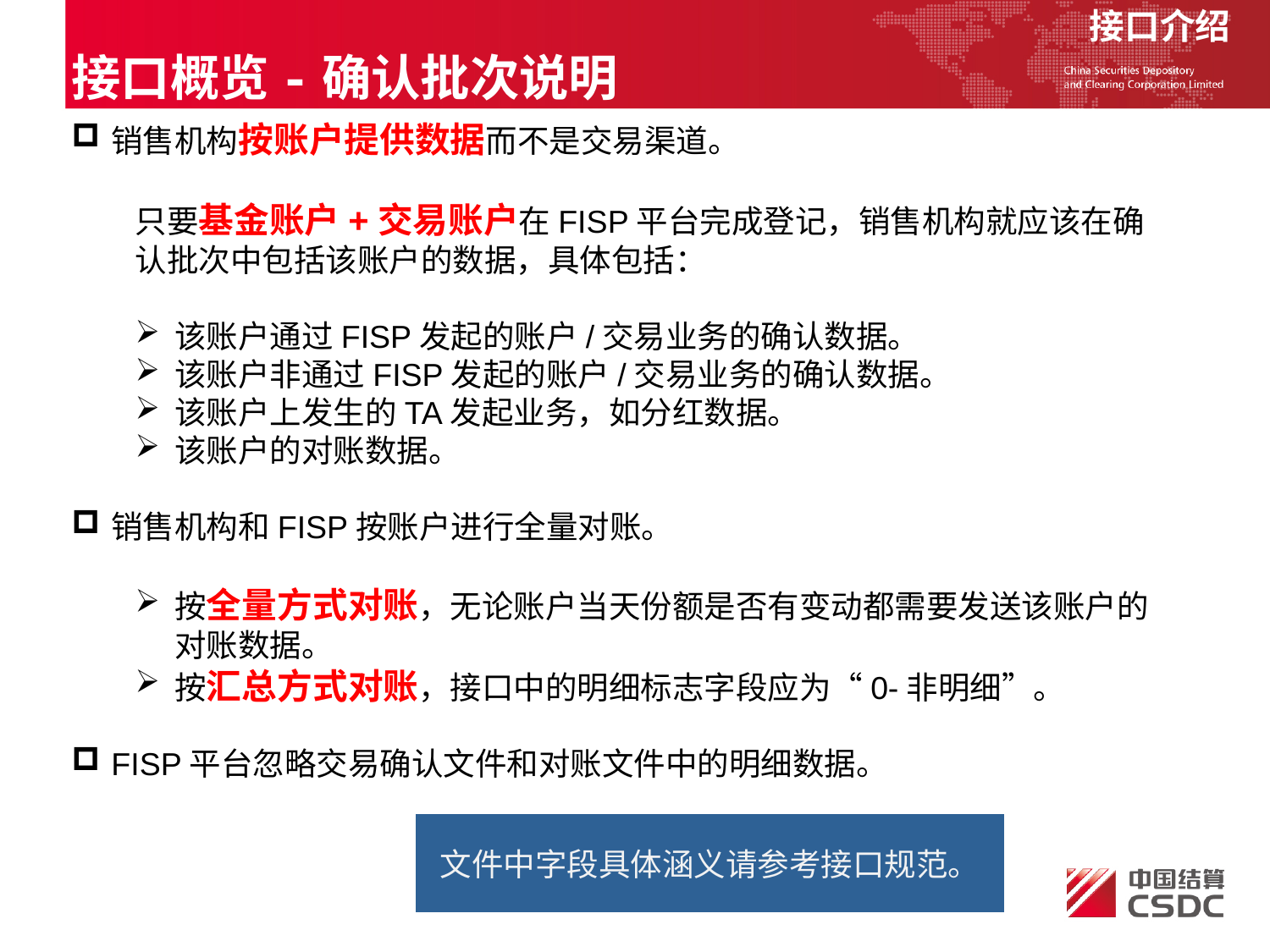

接口介绍
接口概览-确认批次说明
销售机构按账户提供数据而不是交易渠道。

只要基金账户+交易账户在FISP平台完成登记，销售机构就应该在确认批次中包括该账户的数据，具体包括：

该账户通过FISP发起的账户/交易业务的确认数据。
该账户非通过FISP发起的账户/交易业务的确认数据。
该账户上发生的TA发起业务，如分红数据。
该账户的对账数据。

销售机构和FISP按账户进行全量对账。

按全量方式对账，无论账户当天份额是否有变动都需要发送该账户的对账数据。
按汇总方式对账，接口中的明细标志字段应为“0-非明细”。

FISP平台忽略交易确认文件和对账文件中的明细数据。
文件中字段具体涵义请参考接口规范。